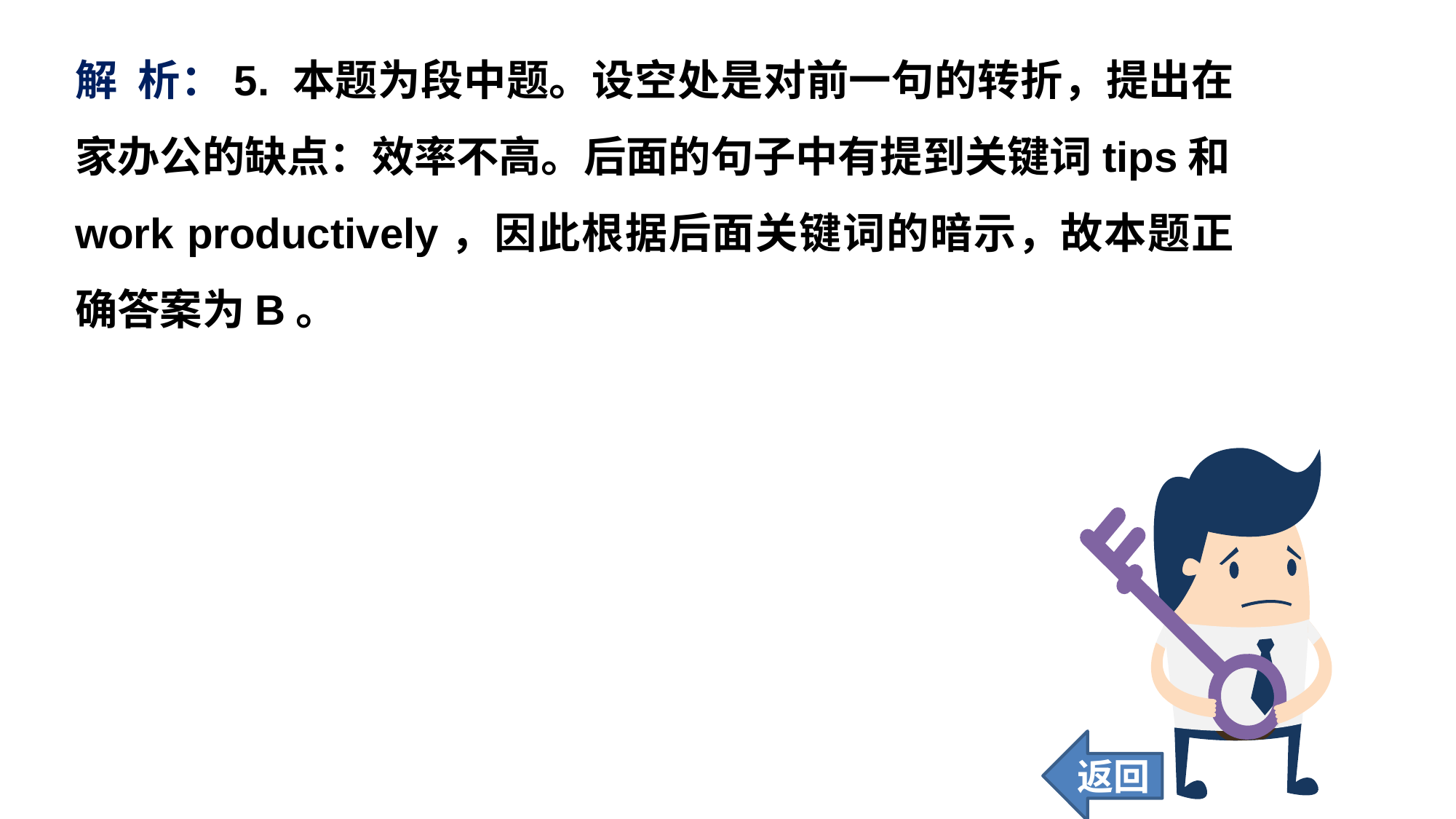

解  析：5. 本题为段中题。设空处是对前一句的转折，提出在家办公的缺点：效率不高。后面的句子中有提到关键词tips和work productively，因此根据后面关键词的暗示，故本题正确答案为B。

返回
59